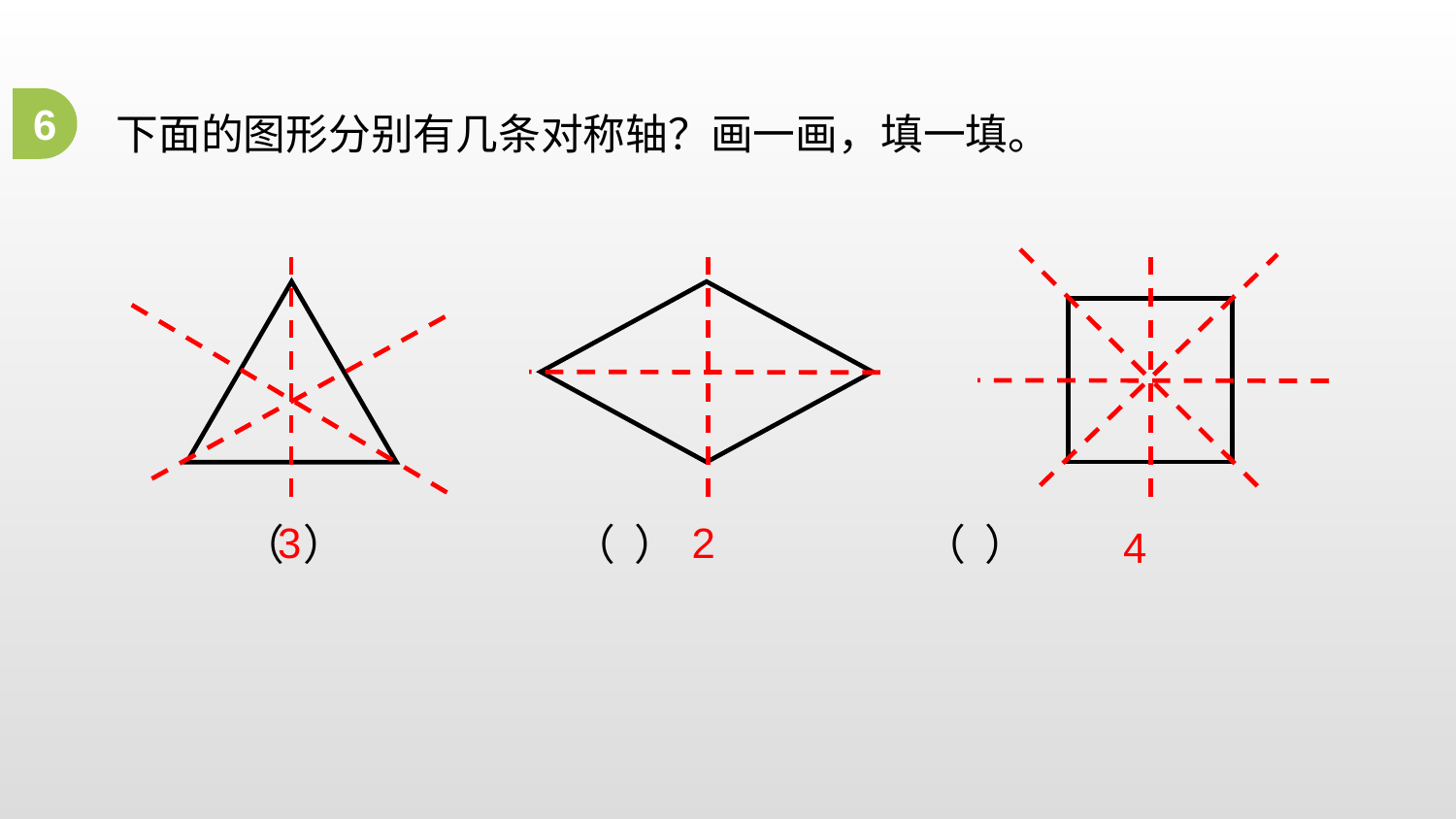

下面的图形分别有几条对称轴？画一画，填一填。
6

（  ）                        （  ）                          （  ）
2

3

4